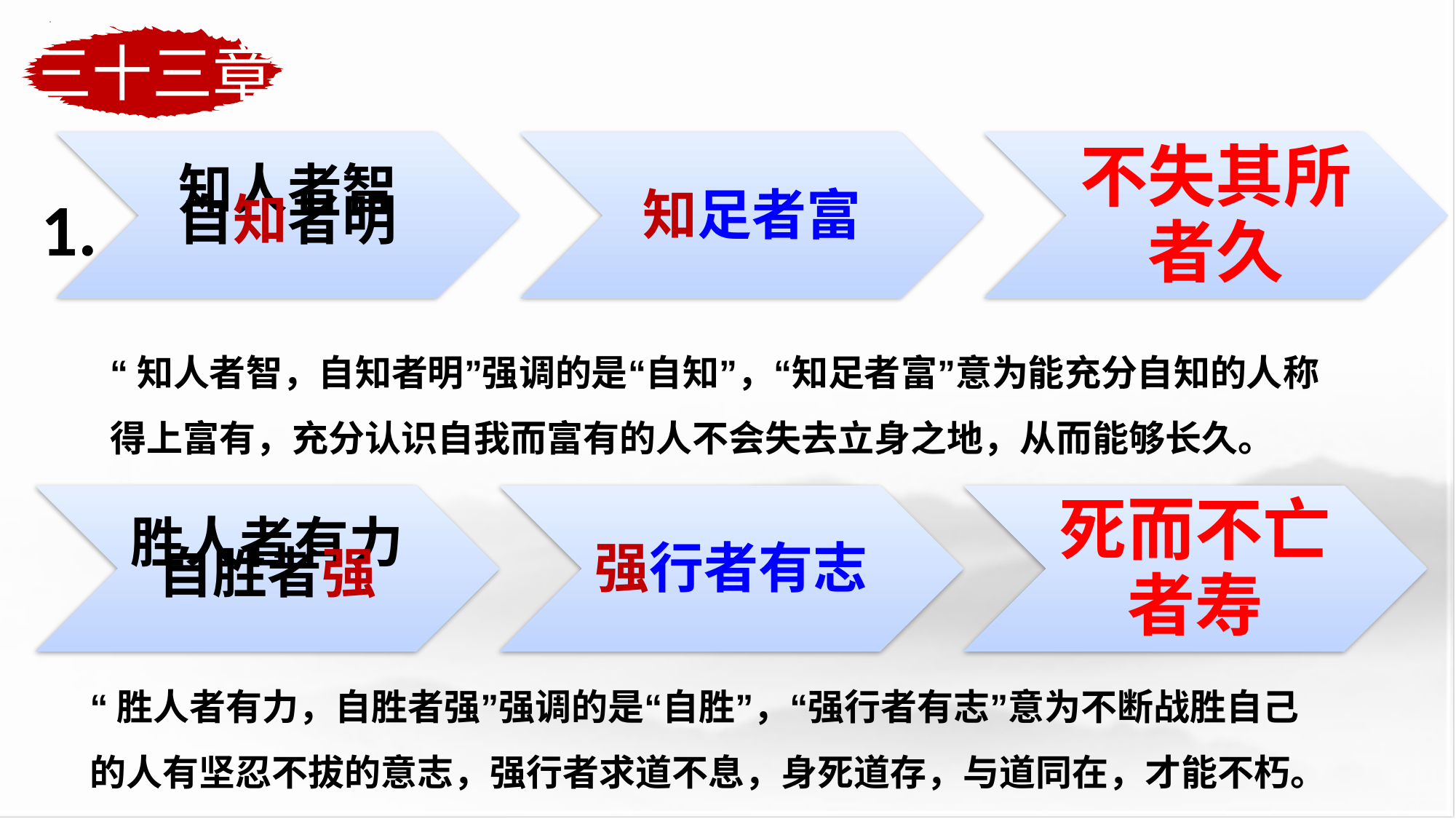

三十三章
知人者智
自知者明
知足者富
不失其所者久
1.
“知人者智，自知者明”强调的是“自知”，“知足者富”意为能充分自知的人称得上富有，充分认识自我而富有的人不会失去立身之地，从而能够长久。
胜人者有力
自胜者强
强行者有志
死而不亡者寿
“胜人者有力，自胜者强”强调的是“自胜”，“强行者有志”意为不断战胜自己的人有坚忍不拔的意志，强行者求道不息，身死道存，与道同在，才能不朽。